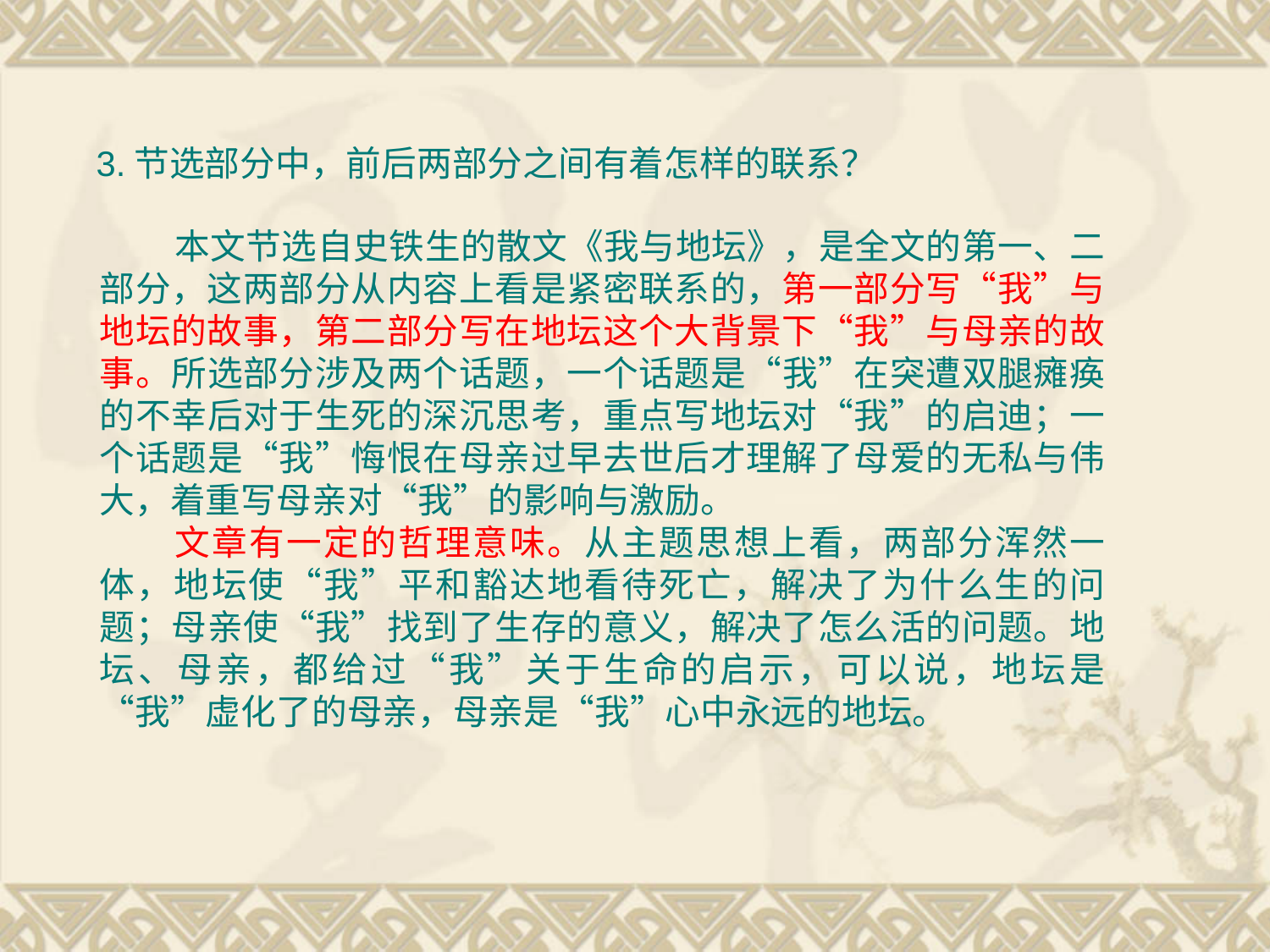

3.节选部分中，前后两部分之间有着怎样的联系？
本文节选自史铁生的散文《我与地坛》，是全文的第一、二部分，这两部分从内容上看是紧密联系的，第一部分写“我”与地坛的故事，第二部分写在地坛这个大背景下“我”与母亲的故事。所选部分涉及两个话题，一个话题是“我”在突遭双腿瘫痪的不幸后对于生死的深沉思考，重点写地坛对“我”的启迪；一个话题是“我”悔恨在母亲过早去世后才理解了母爱的无私与伟大，着重写母亲对“我”的影响与激励。
文章有一定的哲理意味。从主题思想上看，两部分浑然一体，地坛使“我”平和豁达地看待死亡，解决了为什么生的问题；母亲使“我”找到了生存的意义，解决了怎么活的问题。地坛、母亲，都给过“我”关于生命的启示，可以说，地坛是“我”虚化了的母亲，母亲是“我”心中永远的地坛。